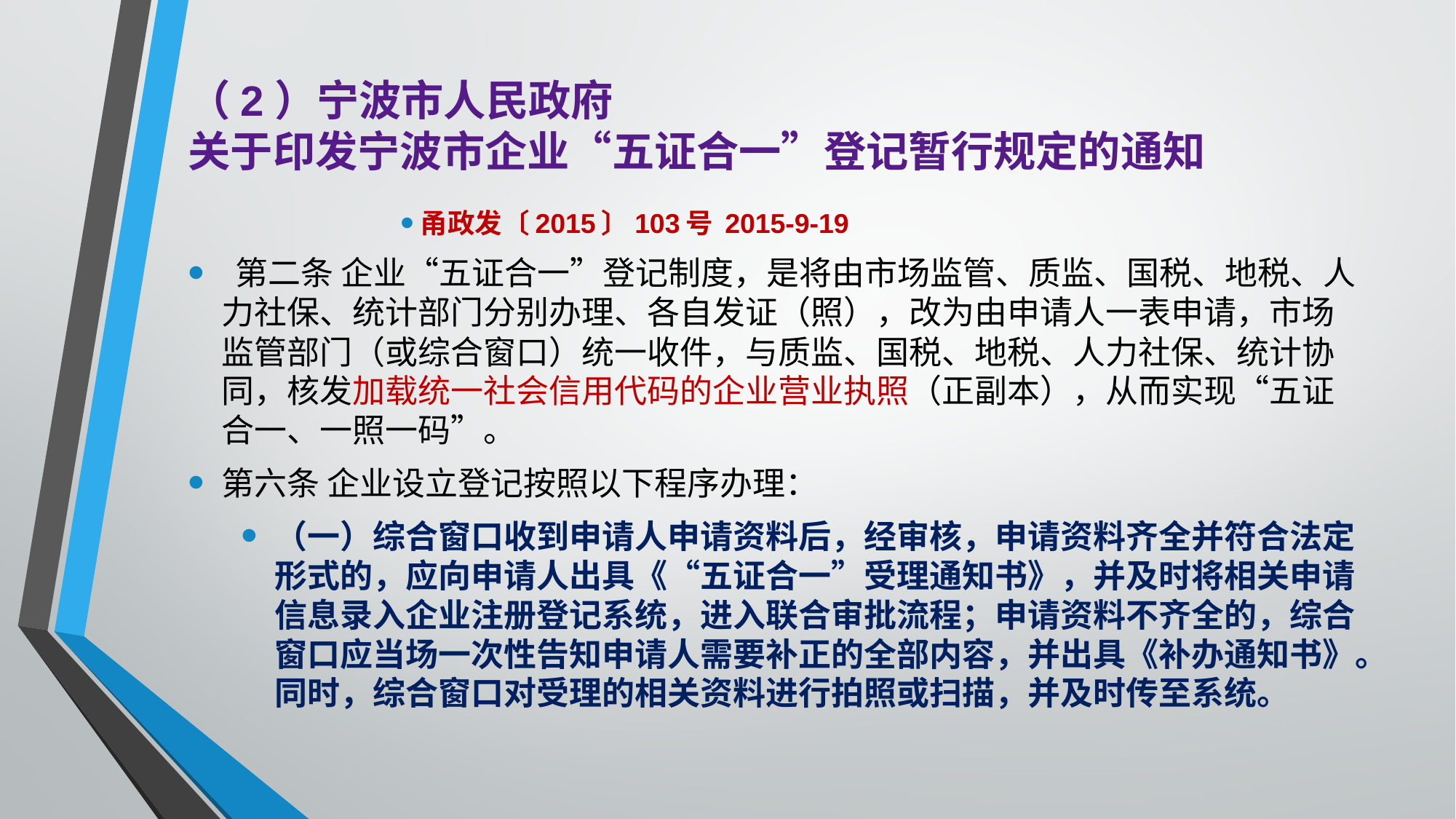

# （2）宁波市人民政府 关于印发宁波市企业“五证合一”登记暂行规定的通知
甬政发〔2015〕103号 2015-9-19
 第二条 企业“五证合一”登记制度，是将由市场监管、质监、国税、地税、人力社保、统计部门分别办理、各自发证（照），改为由申请人一表申请，市场监管部门（或综合窗口）统一收件，与质监、国税、地税、人力社保、统计协同，核发加载统一社会信用代码的企业营业执照（正副本），从而实现“五证合一、一照一码”。
第六条 企业设立登记按照以下程序办理：
（一）综合窗口收到申请人申请资料后，经审核，申请资料齐全并符合法定形式的，应向申请人出具《“五证合一”受理通知书》，并及时将相关申请信息录入企业注册登记系统，进入联合审批流程；申请资料不齐全的，综合窗口应当场一次性告知申请人需要补正的全部内容，并出具《补办通知书》。同时，综合窗口对受理的相关资料进行拍照或扫描，并及时传至系统。